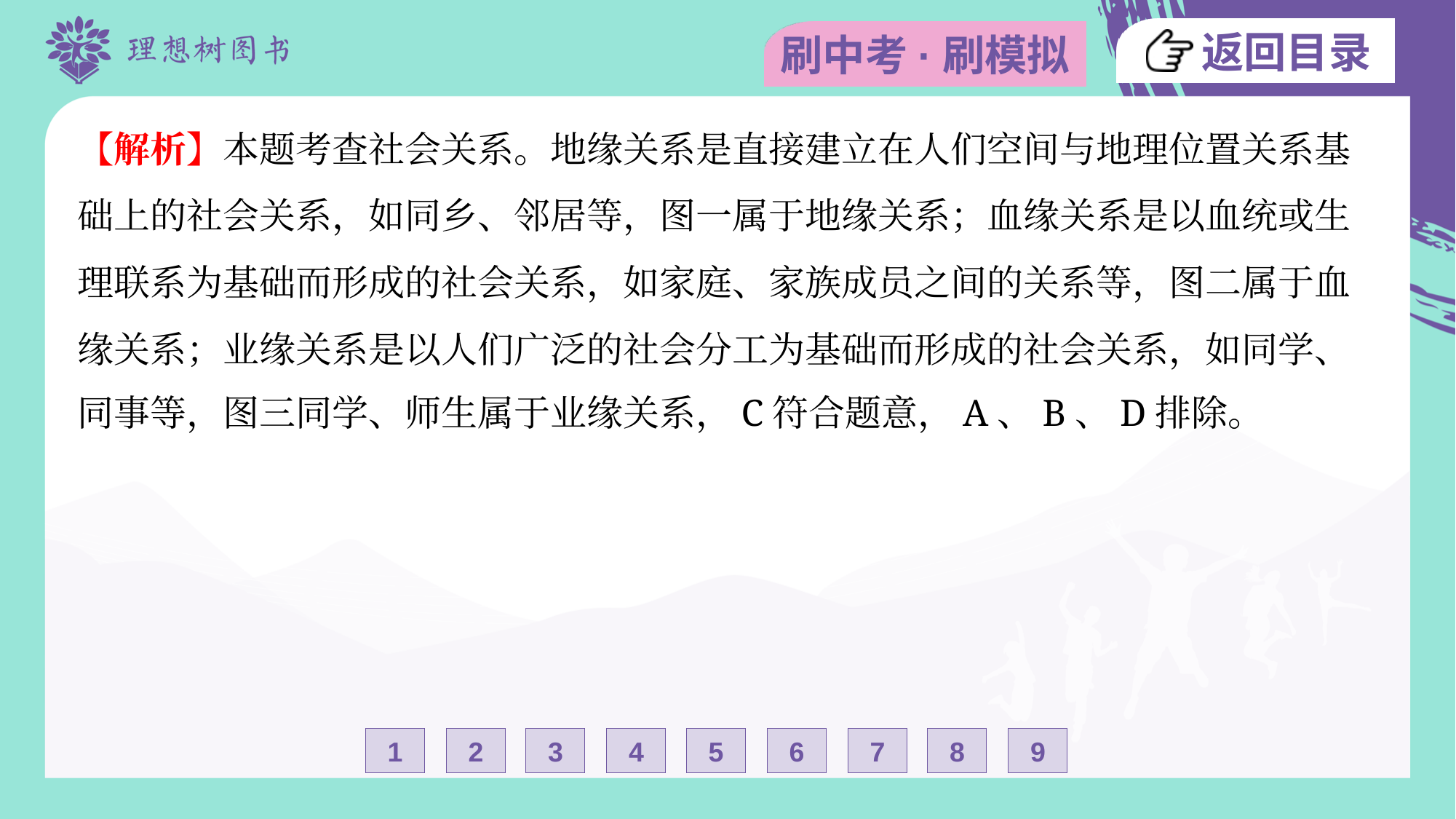

【解析】本题考查社会关系。地缘关系是直接建立在人们空间与地理位置关系基
础上的社会关系，如同乡、邻居等，图一属于地缘关系；血缘关系是以血统或生
理联系为基础而形成的社会关系，如家庭、家族成员之间的关系等，图二属于血
缘关系；业缘关系是以人们广泛的社会分工为基础而形成的社会关系，如同学、
同事等，图三同学、师生属于业缘关系，C符合题意，A、B、D排除。